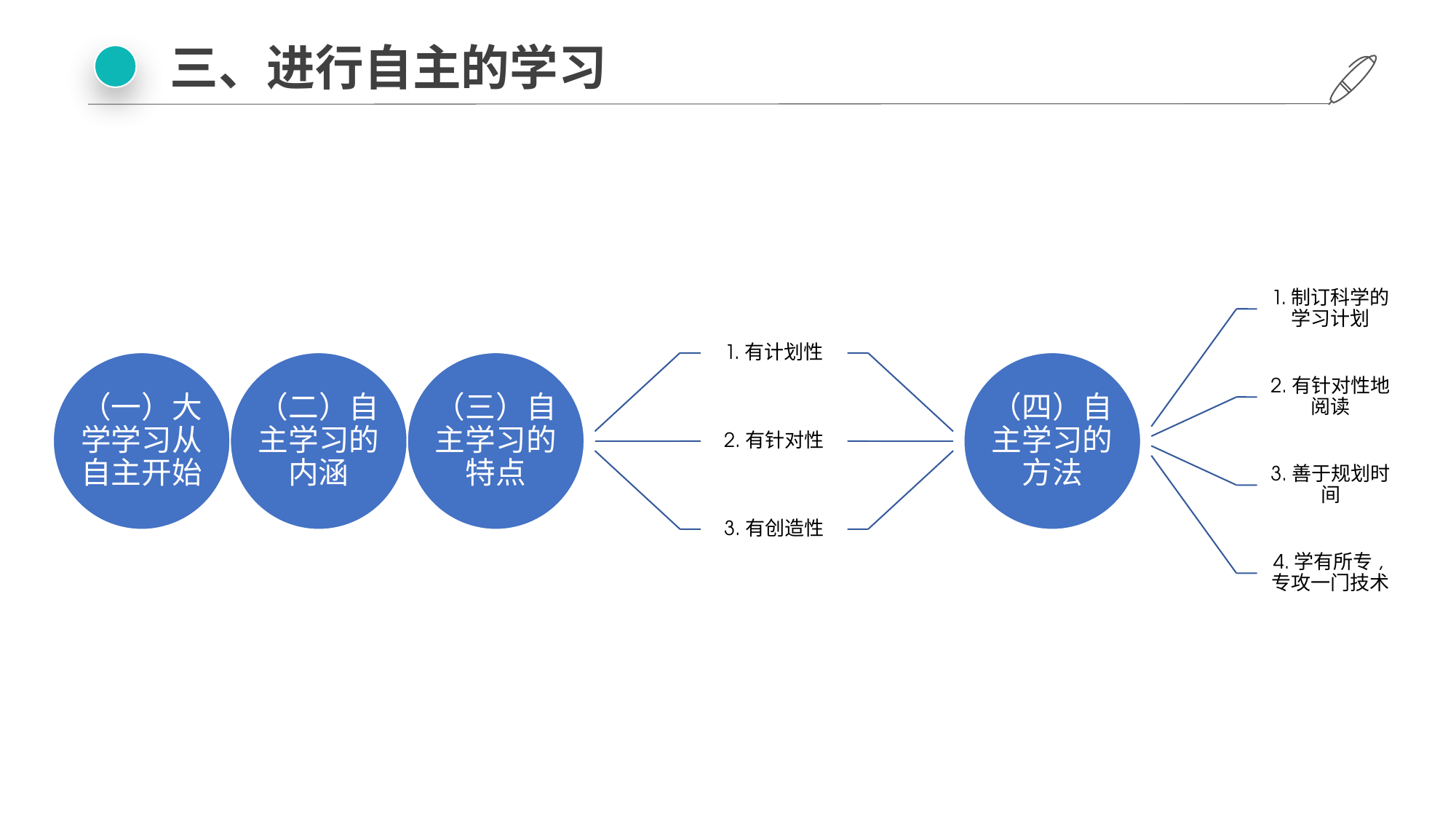

三、进行自主的学习

（一）大学学习从自主开始
（二）自主学习的内涵
（三）自主学习的特点
1.有计划性
2.有针对性
3.有创造性
（四）自主学习的方法
1.制订科学的学习计划
2.有针对性地阅读
3.善于规划时间
4.学有所专,专攻一门技术